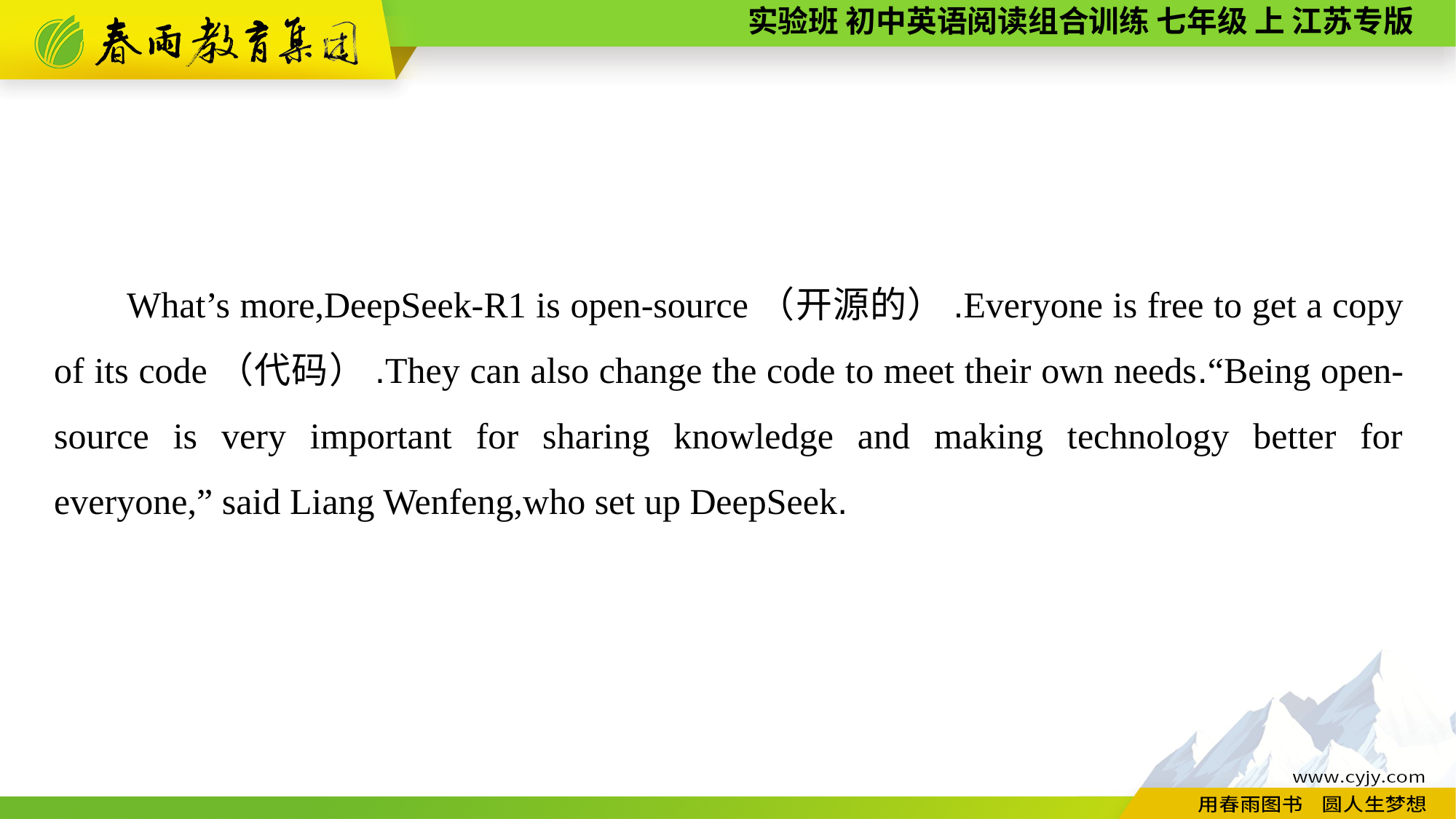

What’s more,DeepSeek-R1 is open-source（开源的）.Everyone is free to get a copy of its code（代码）.They can also change the code to meet their own needs.“Being open-source is very important for sharing knowledge and making technology better for everyone,” said Liang Wenfeng,who set up DeepSeek.